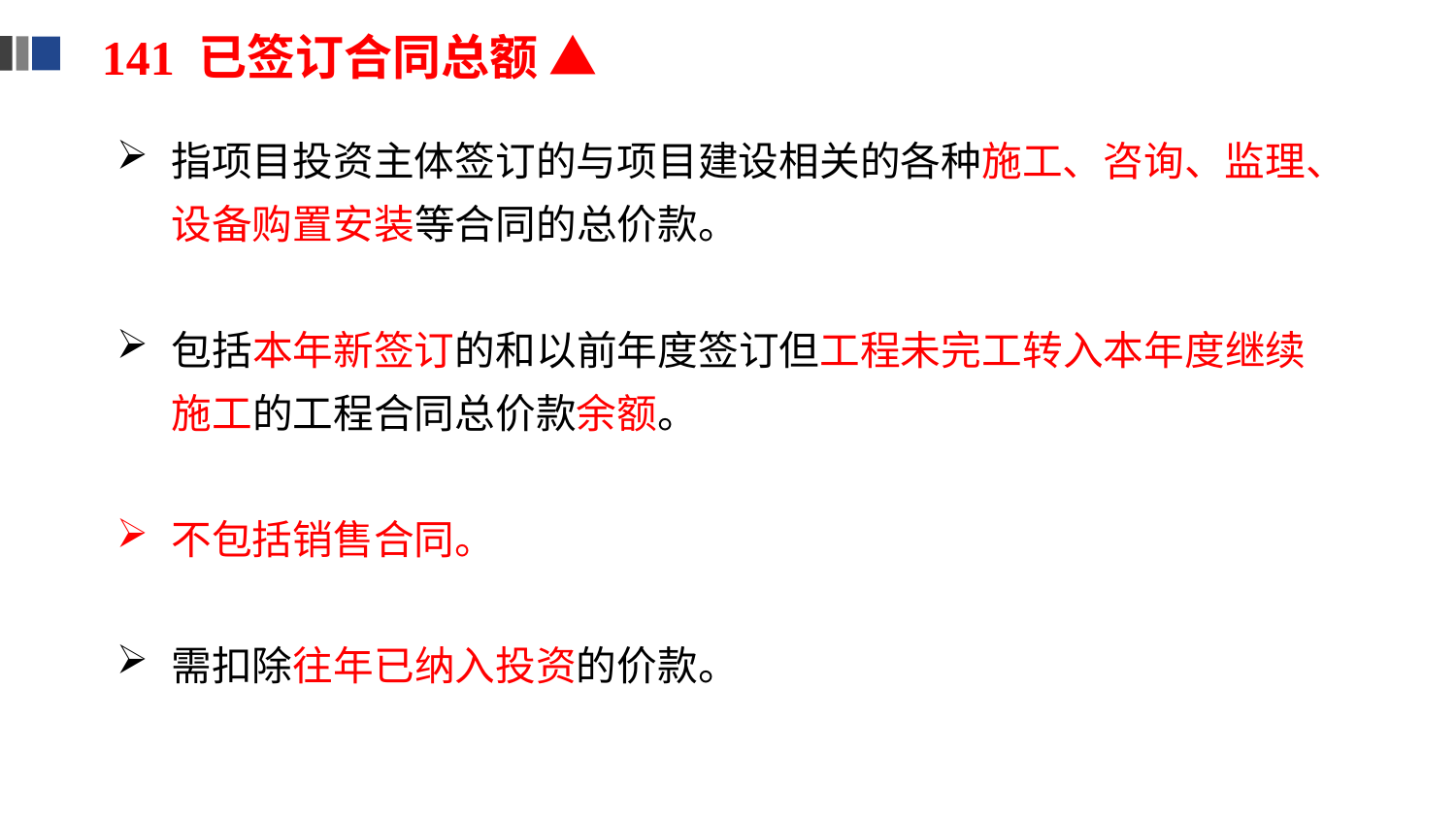

141 已签订合同总额 ▲

指项目投资主体签订的与项目建设相关的各种施工、咨询、监理、设备购置安装等合同的总价款。

包括本年新签订的和以前年度签订但工程未完工转入本年度继续施工的工程合同总价款余额。

不包括销售合同。

需扣除往年已纳入投资的价款。